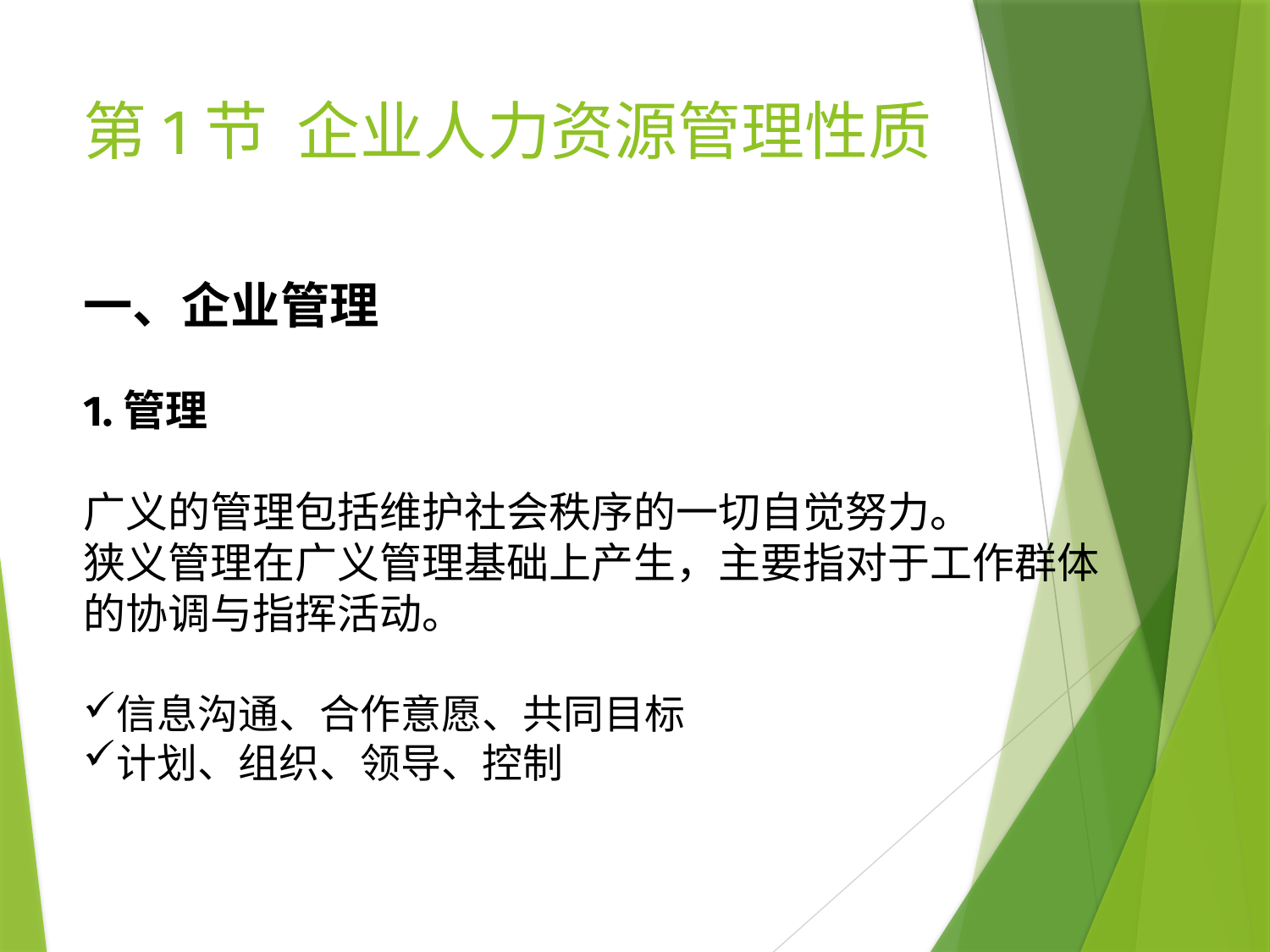

# 第1节  企业人力资源管理性质
一、企业管理

1.管理

广义的管理包括维护社会秩序的一切自觉努力。
狭义管理在广义管理基础上产生，主要指对于工作群体的协调与指挥活动。

信息沟通、合作意愿、共同目标
计划、组织、领导、控制